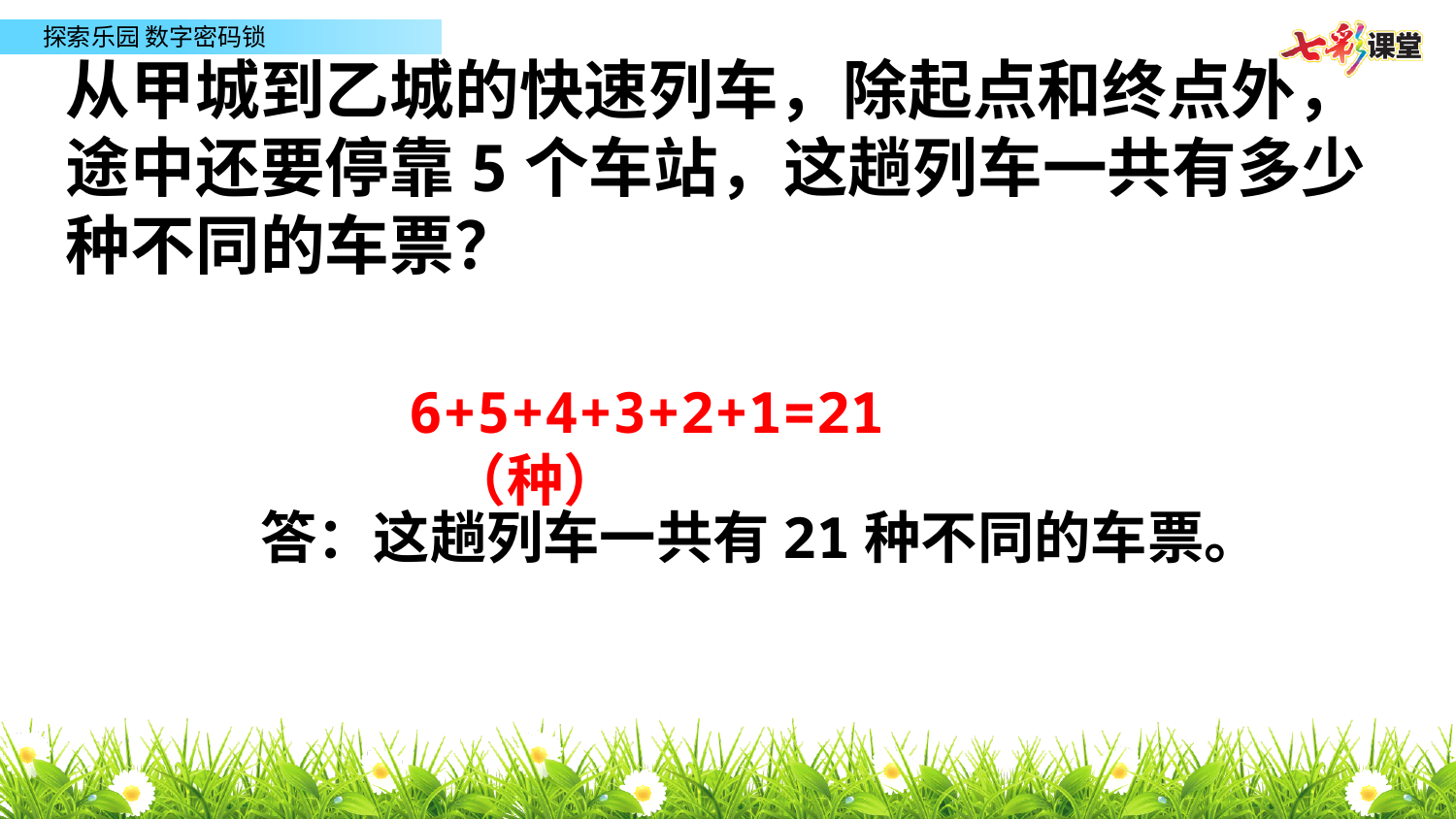

从甲城到乙城的快速列车，除起点和终点外，途中还要停靠5个车站，这趟列车一共有多少种不同的车票？
6+5+4+3+2+1=21（种）
答：这趟列车一共有21种不同的车票。